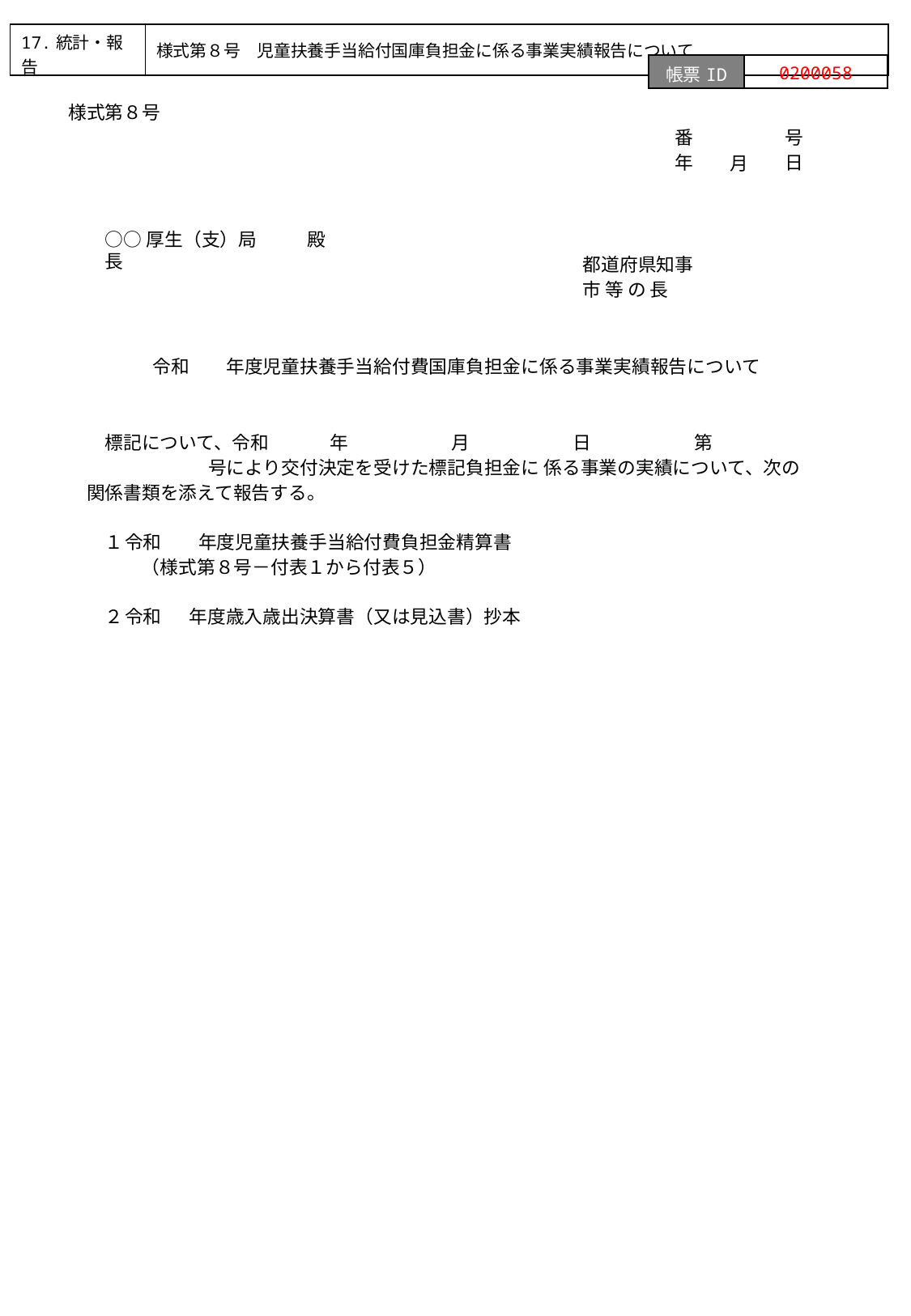

| 17.統計・報告 | 様式第８号　児童扶養手当給付国庫負担金に係る事業実績報告について |
| --- | --- |
| 帳票ID | 0200058 |
| --- | --- |
様式第８号
番 年
号 日
月
○○厚生（支）局長
殿
都道府県知事 市 等 の 長
令和
年度児童扶養手当給付費国庫負担金に係る事業実績報告について
標記について、令和	年	月	日	第	号により交付決定を受けた標記負担金に 係る事業の実績について、次の関係書類を添えて報告する。

１	令和	年度児童扶養手当給付費負担金精算書
（様式第８号－付表１から付表５）

２	令和	年度歳入歳出決算書（又は見込書）抄本